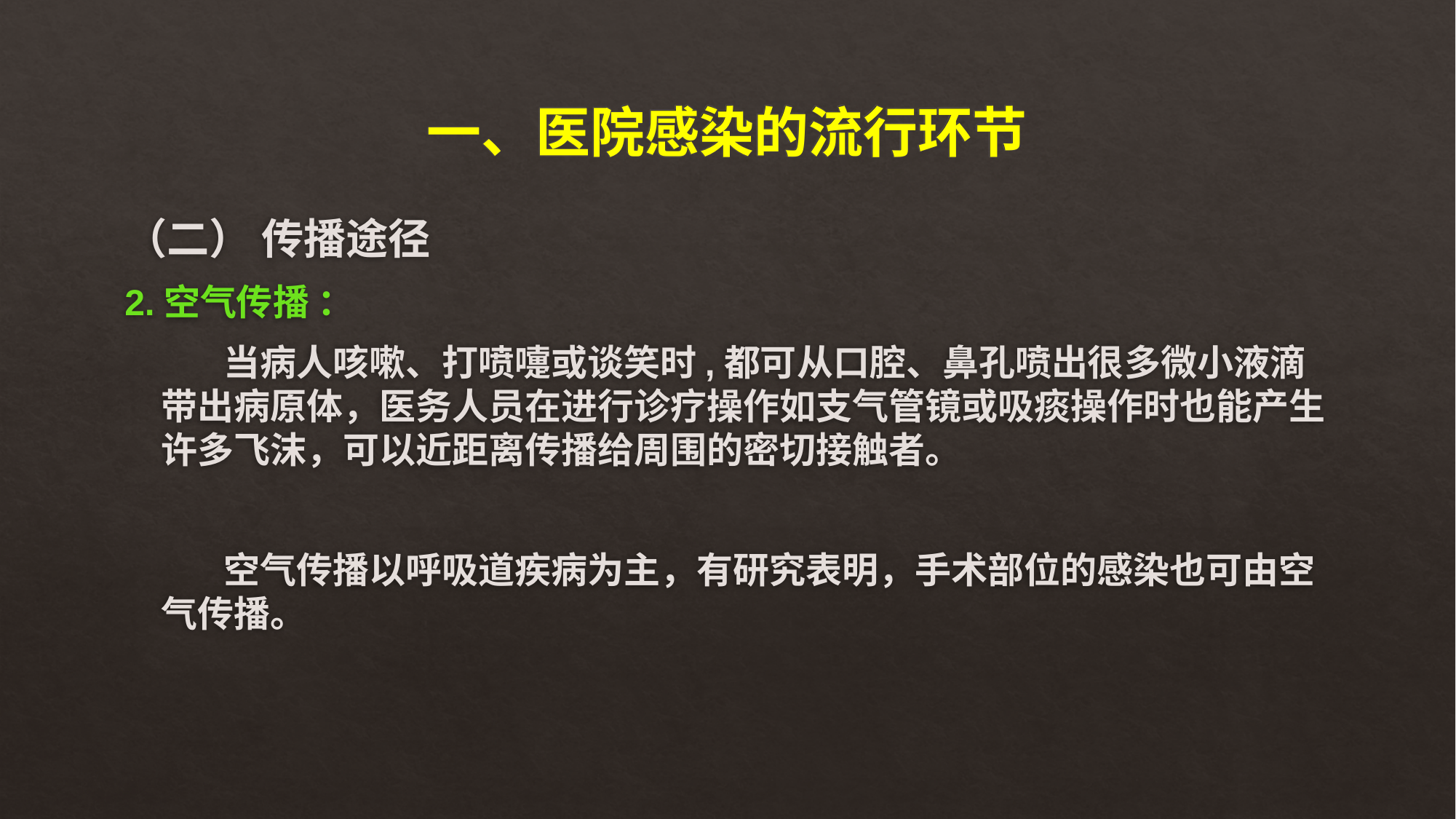

# 一、医院感染的流行环节
（二） 传播途径
2.空气传播 ：
           当病人咳嗽、打喷嚏或谈笑时,都可从口腔、鼻孔喷出很多微小液滴带出病原体，医务人员在进行诊疗操作如支气管镜或吸痰操作时也能产生许多飞沫，可以近距离传播给周围的密切接触者。

           空气传播以呼吸道疾病为主，有研究表明，手术部位的感染也可由空气传播。